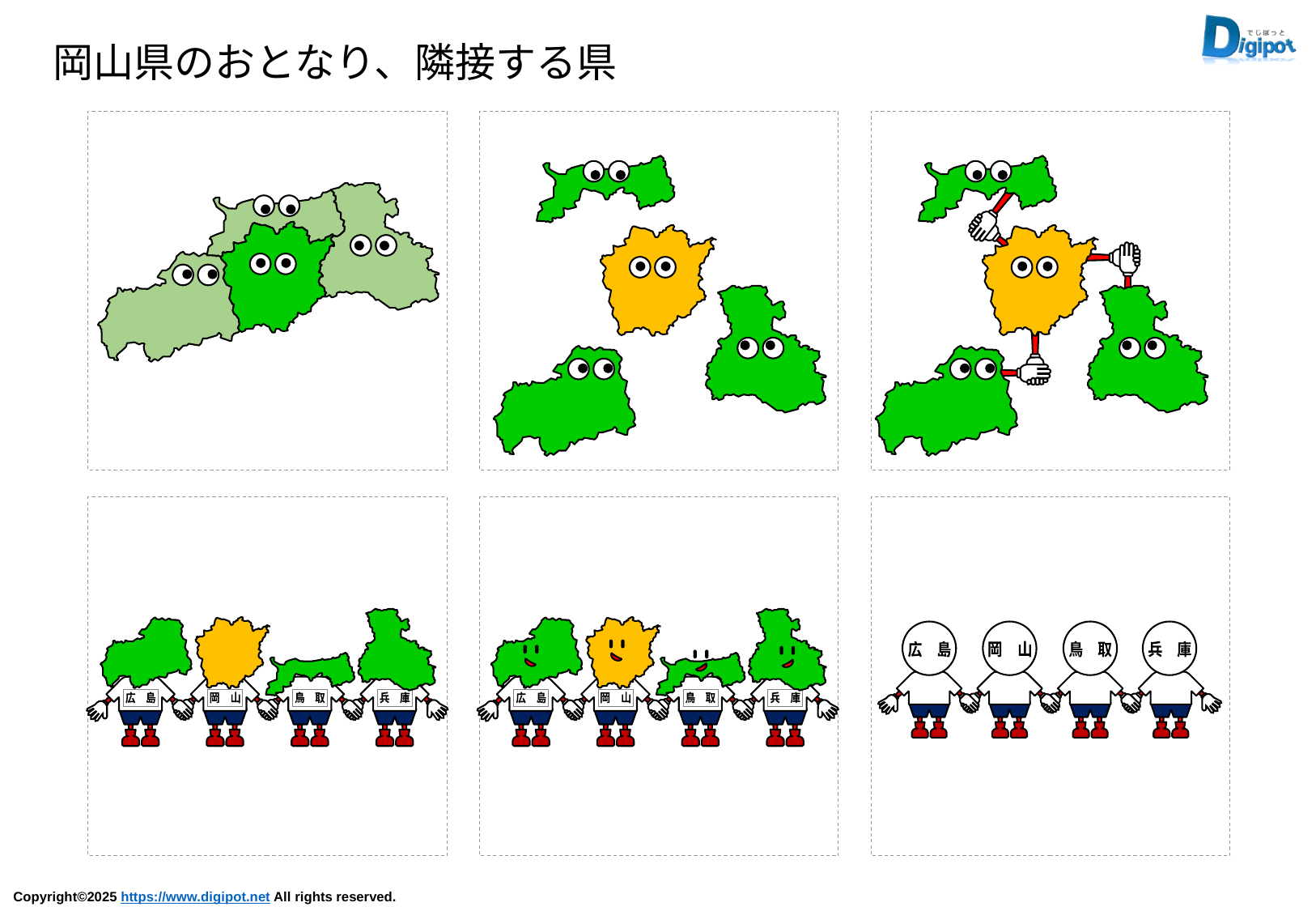

岡山県のおとなり、隣接する県

広　島

岡　山

兵　庫

鳥　取

広　島

岡　山

兵　庫

鳥　取

広　島

岡　山

鳥　取

兵　庫